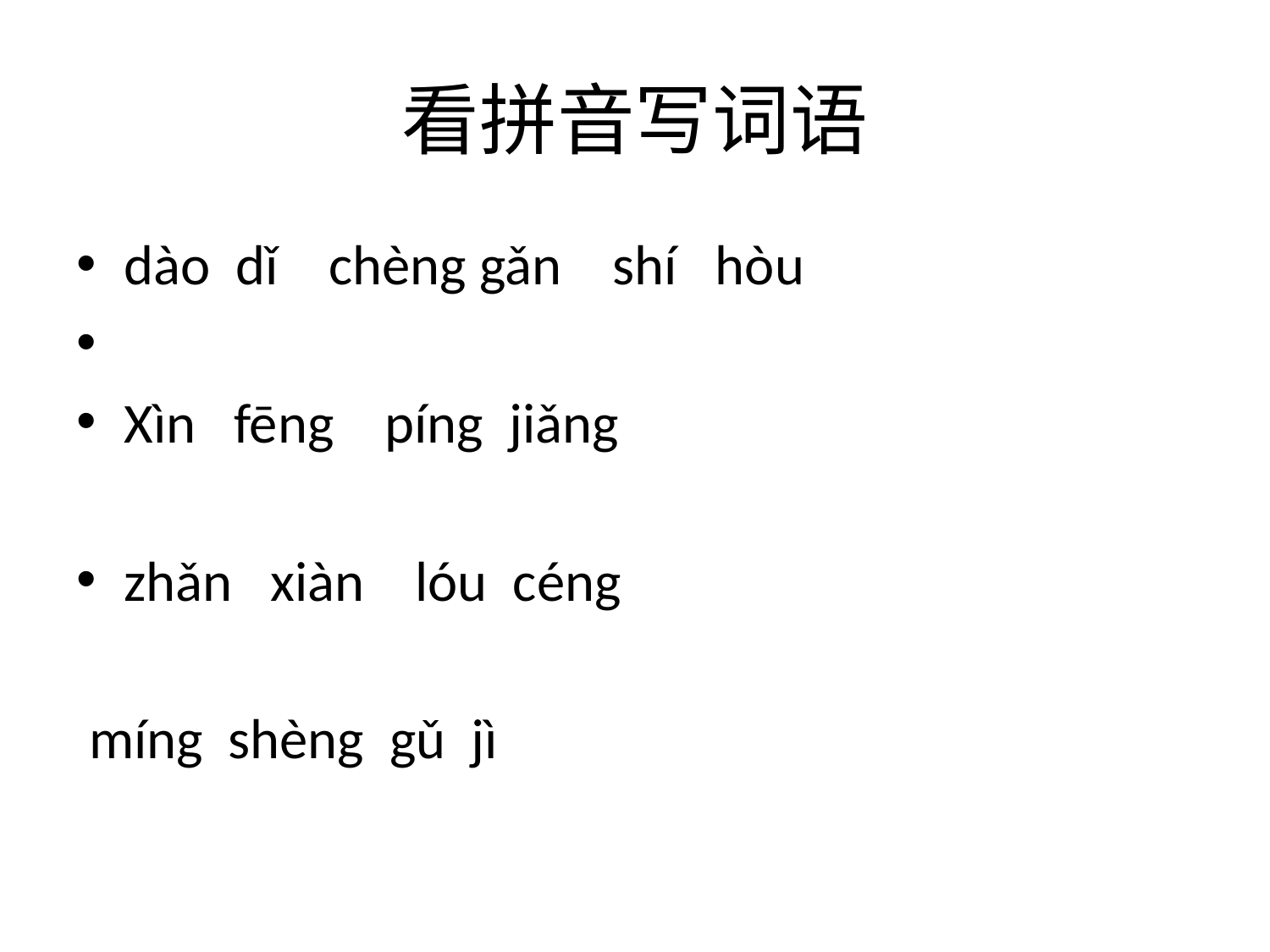

# 看拼音写词语
dào  dǐ    chèng gǎn    shí   hòu

Xìn   fēng    píng  jiǎng

zhǎn   xiàn    lóu  céng

 míng  shèng  gǔ  jì